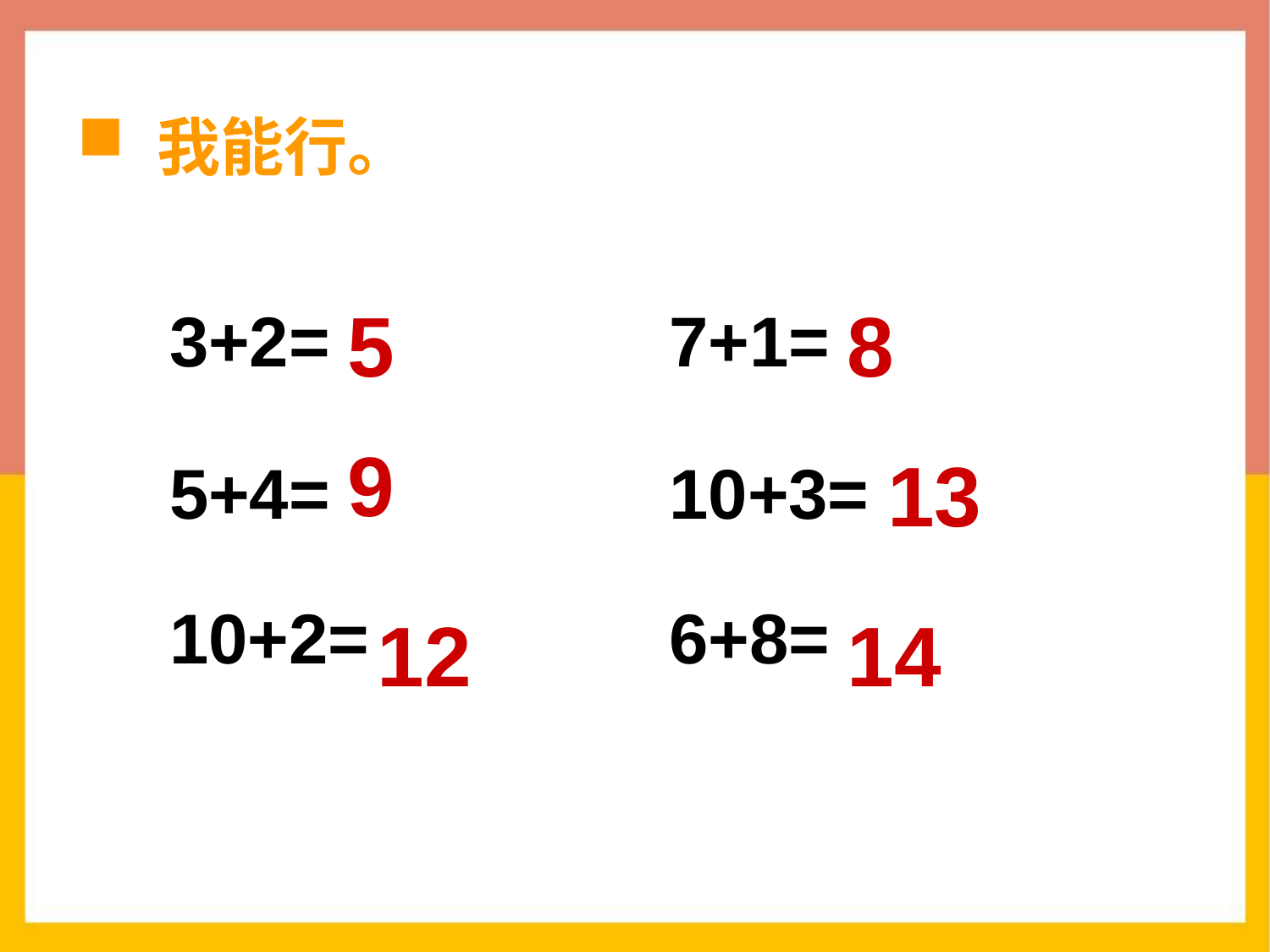

我能行。
5
8
3+2=
7+1=
9
13
5+4=
10+3=
10+2=
6+8=
12
14